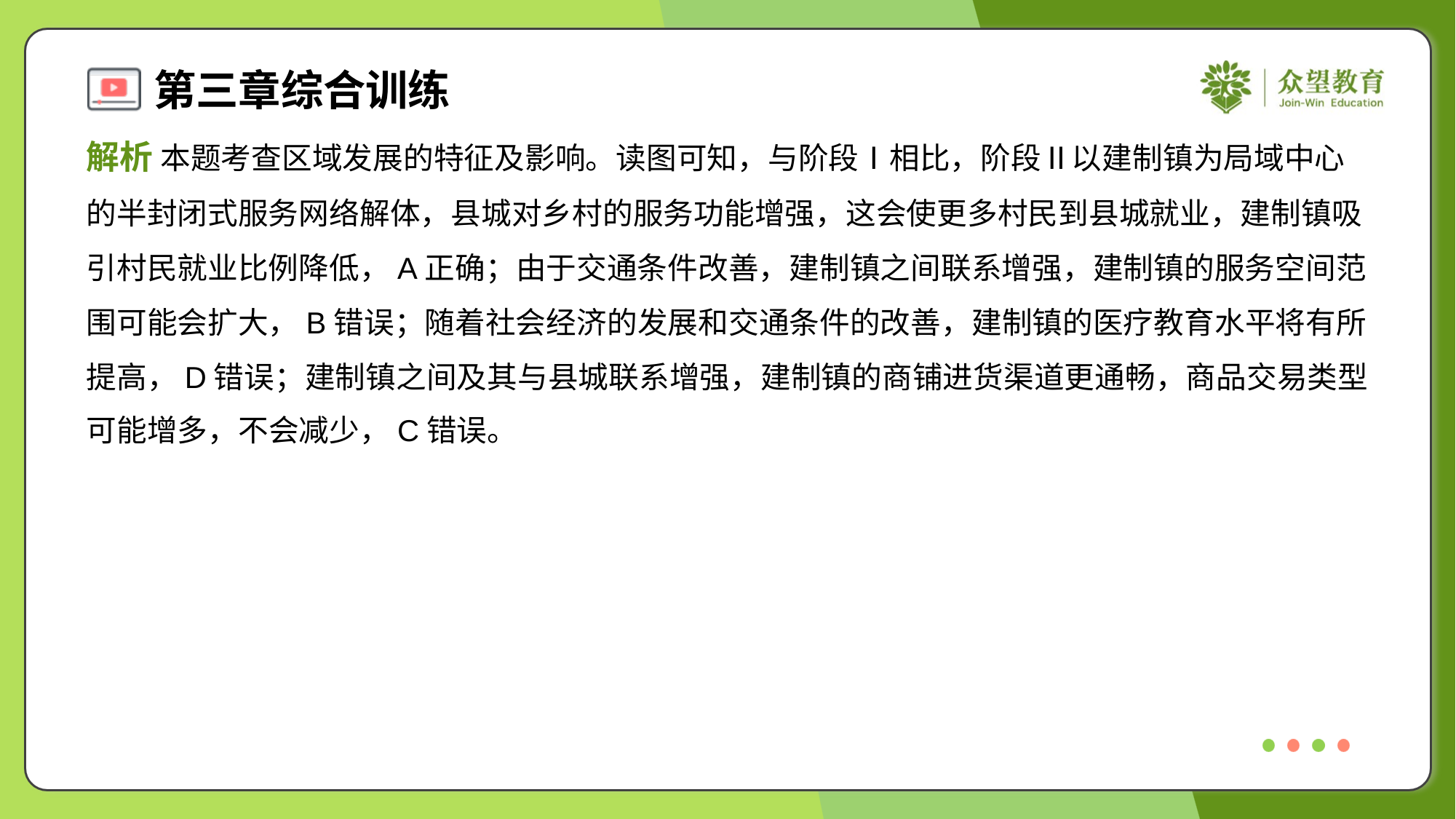

解析 本题考查区域发展的特征及影响。读图可知，与阶段Ⅰ相比，阶段Ⅱ以建制镇为局域中心
的半封闭式服务网络解体，县城对乡村的服务功能增强，这会使更多村民到县城就业，建制镇吸
引村民就业比例降低，A正确；由于交通条件改善，建制镇之间联系增强，建制镇的服务空间范
围可能会扩大，B错误；随着社会经济的发展和交通条件的改善，建制镇的医疗教育水平将有所
提高，D错误；建制镇之间及其与县城联系增强，建制镇的商铺进货渠道更通畅，商品交易类型
可能增多，不会减少，C错误。